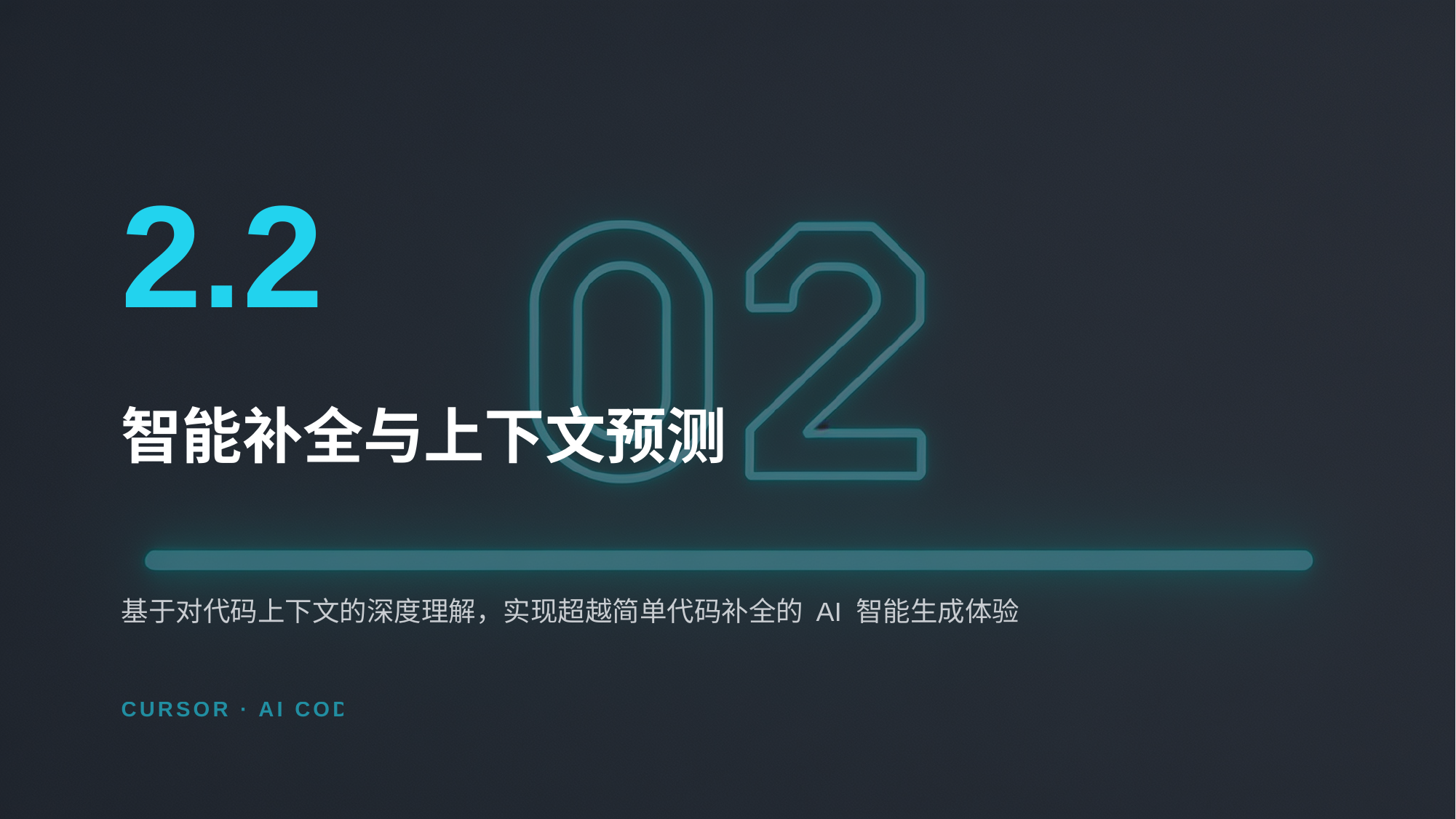

2.2
智能补全与上下文预测
基于对代码上下文的深度理解，实现超越简单代码补全的 AI 智能生成体验
CURSOR · AI CODING